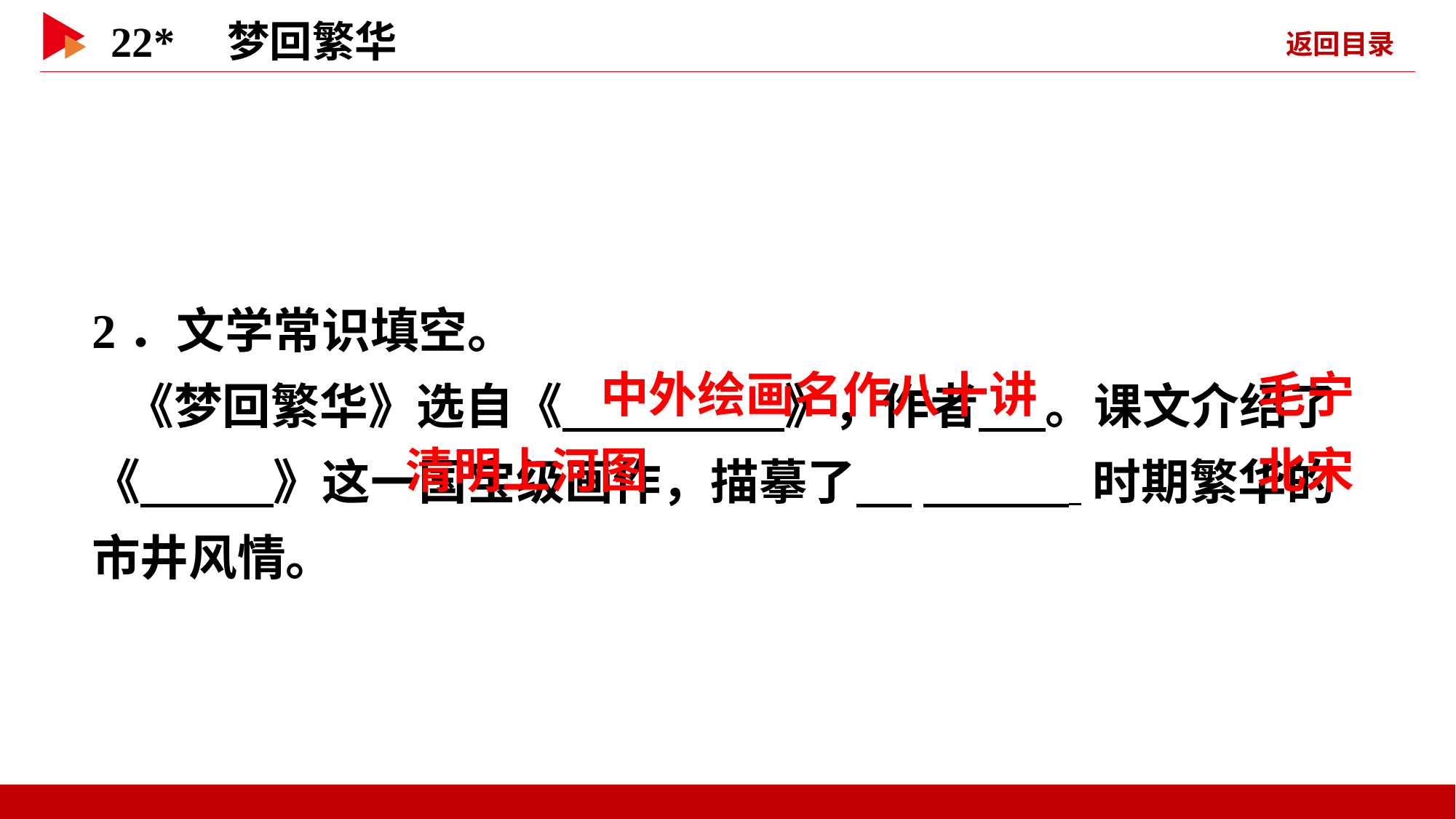

2．文学常识填空。
  《梦回繁华》选自《                    》，作者      。课文介绍了《            》这一国宝级画作，描摹了     _     时期繁华的市井风情。
 中外绘画名作八十讲
 毛宁
 清明上河图
 北宋